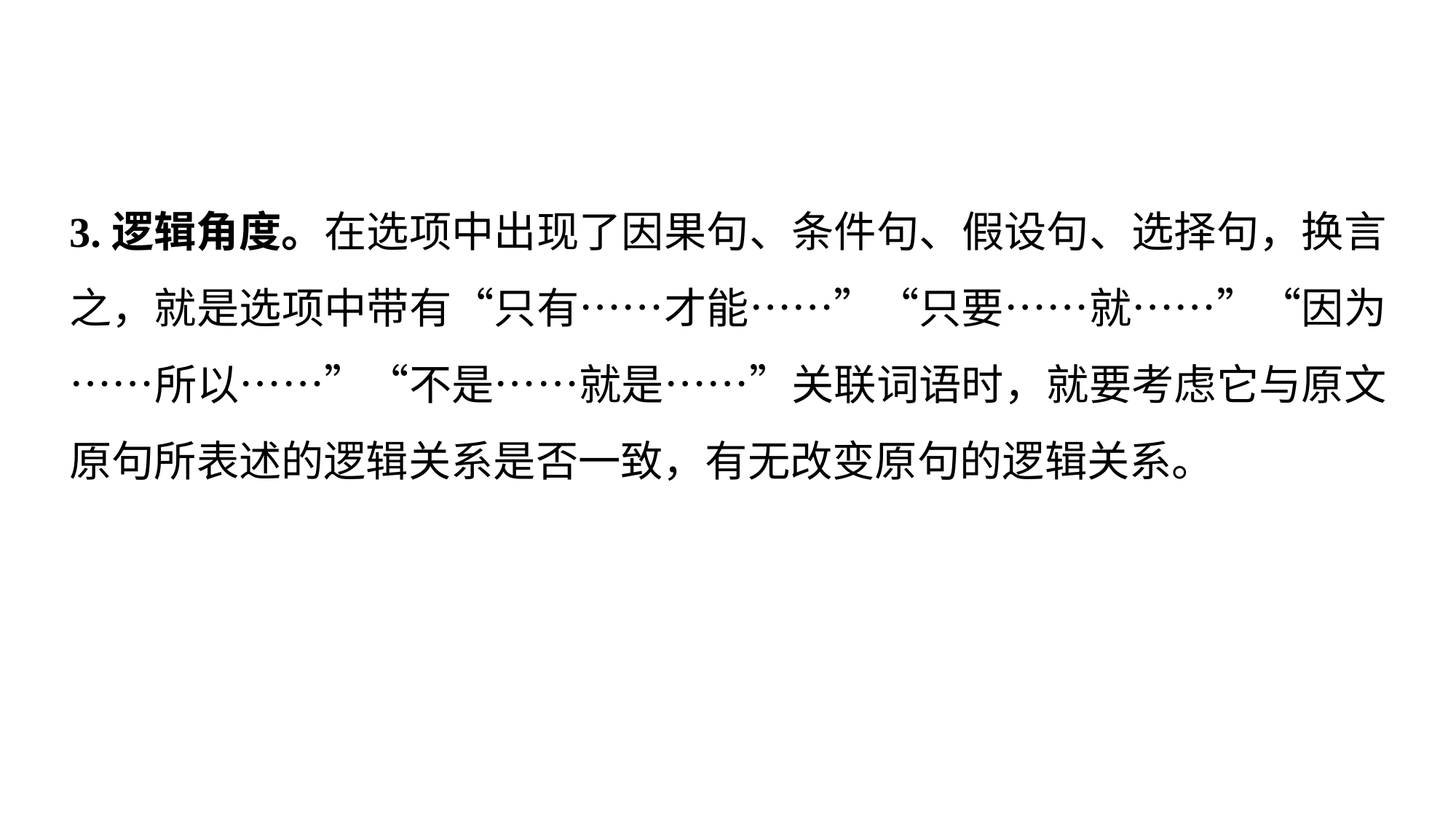

3.逻辑角度。在选项中出现了因果句、条件句、假设句、选择句，换言之，就是选项中带有“只有……才能……”“只要……就……”“因为……所以……”“不是……就是……”关联词语时，就要考虑它与原文原句所表述的逻辑关系是否一致，有无改变原句的逻辑关系。